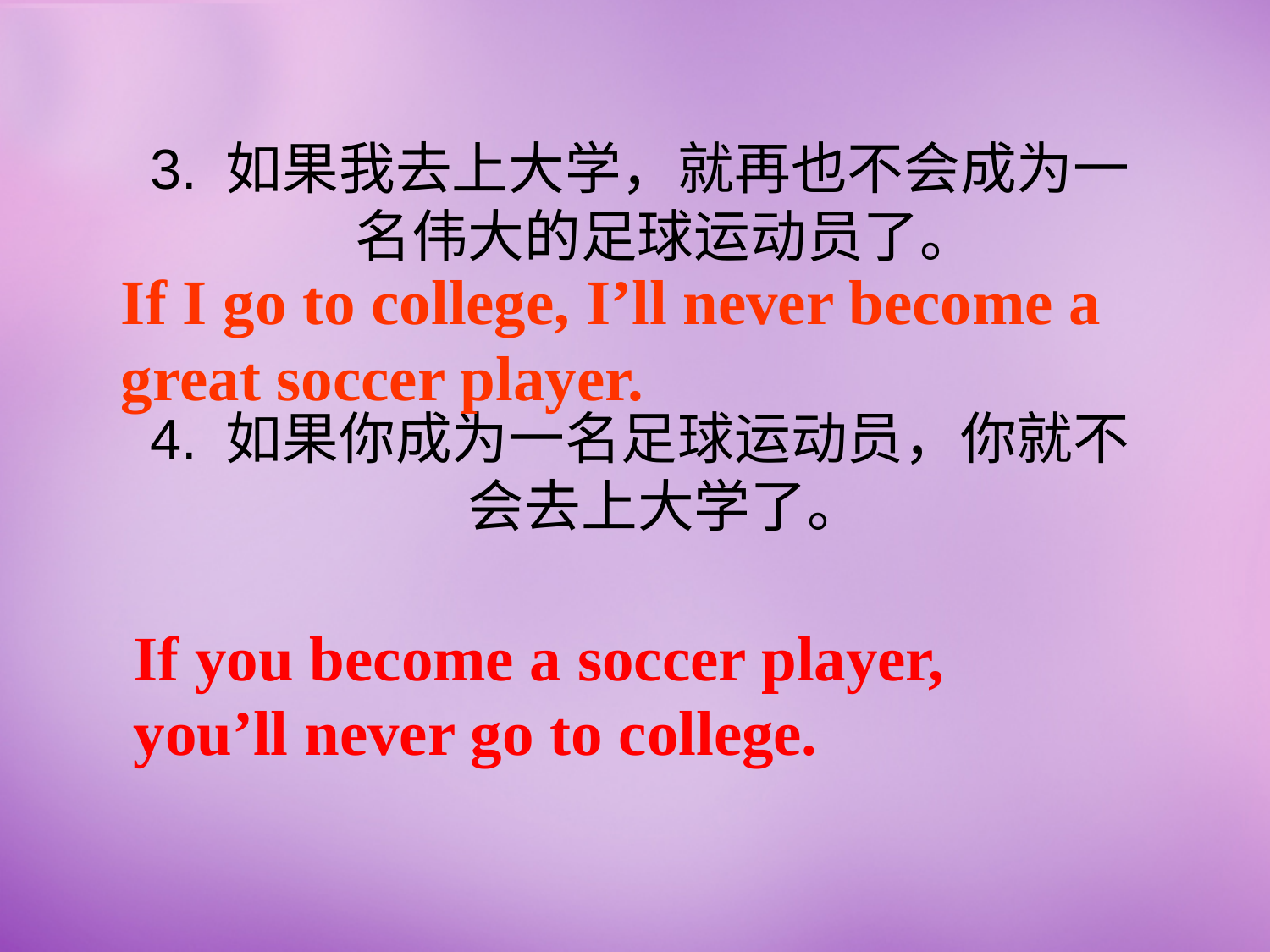

3. 如果我去上大学，就再也不会成为一
   名伟大的足球运动员了。

4. 如果你成为一名足球运动员，你就不
   会去上大学了。
If I go to college, I’ll never become a great soccer player.
If you become a soccer player, you’ll never go to college.